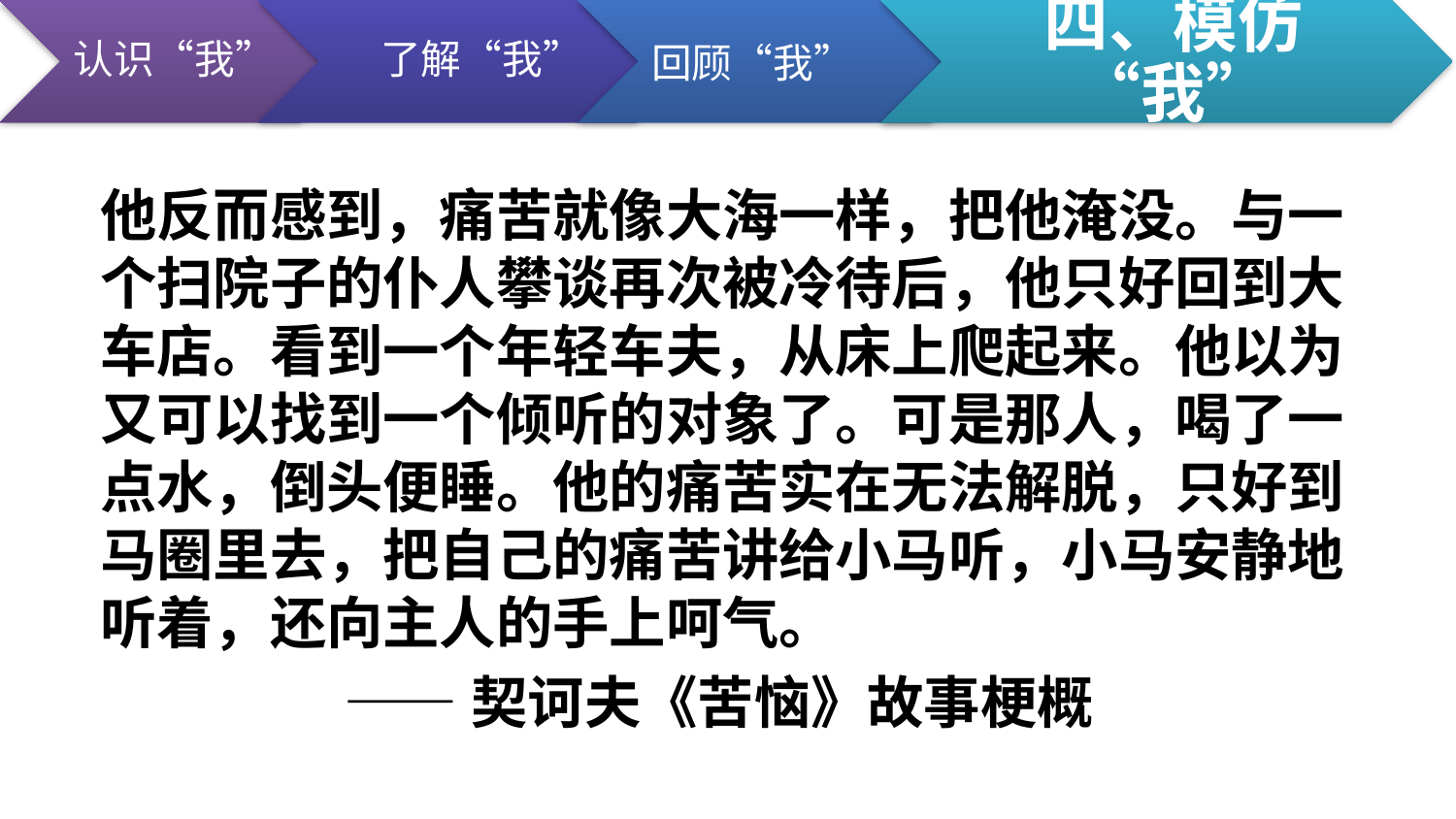

认识“我”
了解“我”
回顾“我”
四、模仿“我”
他反而感到，痛苦就像大海一样，把他淹没。与一个扫院子的仆人攀谈再次被冷待后，他只好回到大车店。看到一个年轻车夫，从床上爬起来。他以为又可以找到一个倾听的对象了。可是那人，喝了一点水，倒头便睡。他的痛苦实在无法解脱，只好到马圈里去，把自己的痛苦讲给小马听，小马安静地听着，还向主人的手上呵气。
                   ——契诃夫《苦恼》故事梗概